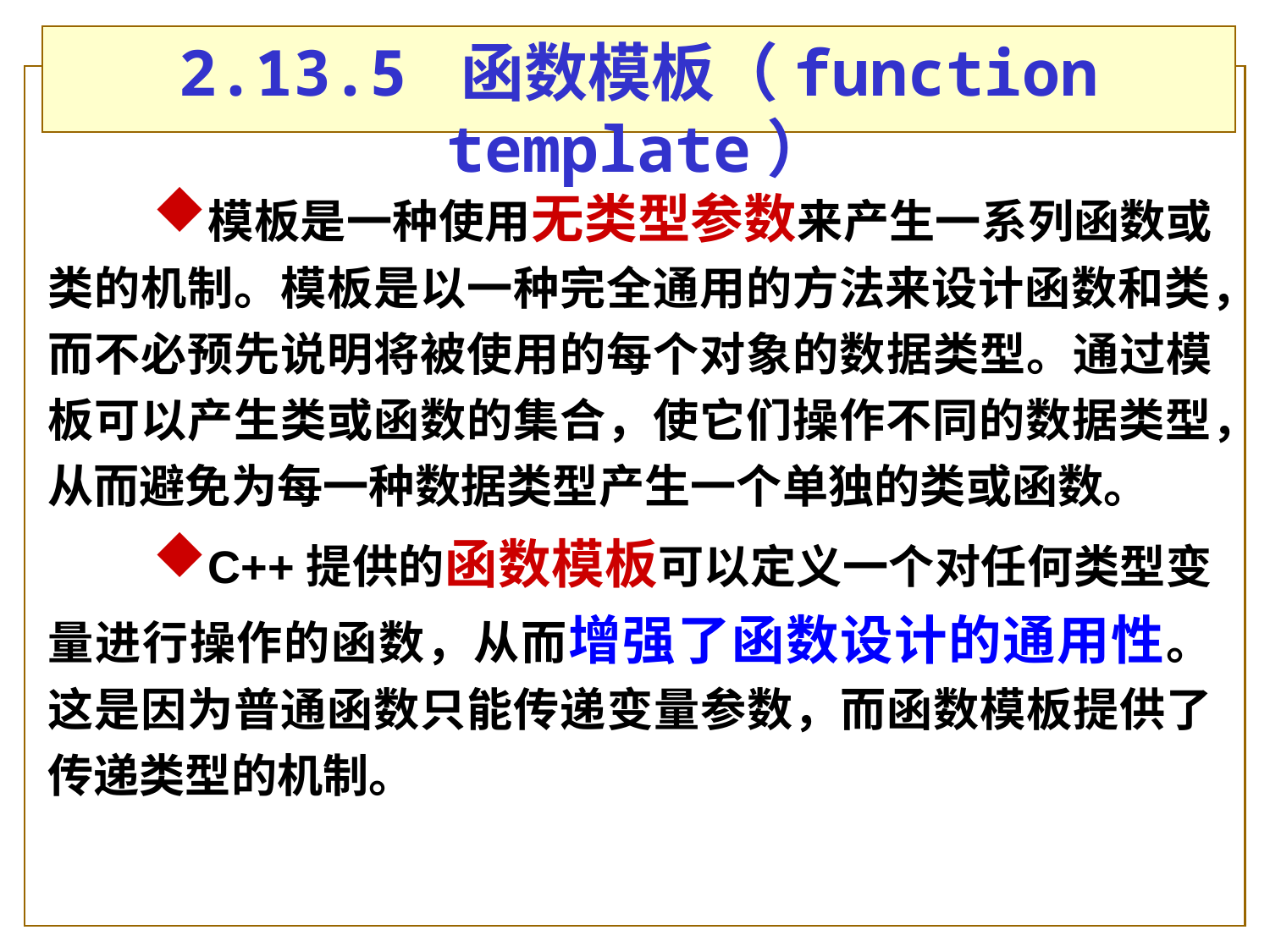

# 2.13.5 函数模板（function template）

模板是一种使用无类型参数来产生一系列函数或类的机制。模板是以一种完全通用的方法来设计函数和类，而不必预先说明将被使用的每个对象的数据类型。通过模板可以产生类或函数的集合，使它们操作不同的数据类型，从而避免为每一种数据类型产生一个单独的类或函数。
C++提供的函数模板可以定义一个对任何类型变量进行操作的函数，从而增强了函数设计的通用性。这是因为普通函数只能传递变量参数，而函数模板提供了传递类型的机制。